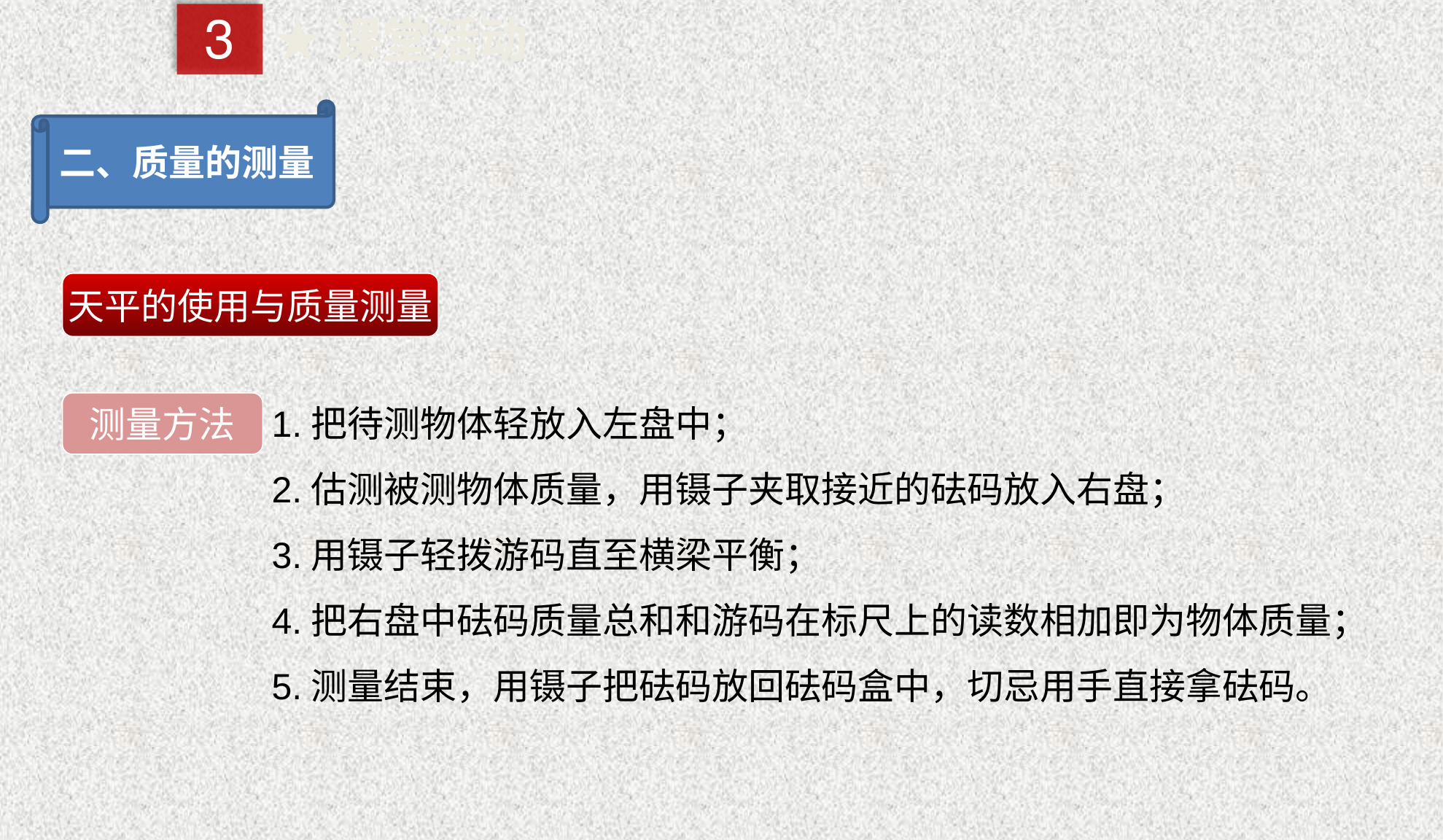

3
★课堂活动
二、质量的测量
天平的使用与质量测量
1.把待测物体轻放入左盘中；
2.估测被测物体质量，用镊子夹取接近的砝码放入右盘；
3.用镊子轻拨游码直至横梁平衡；
4.把右盘中砝码质量总和和游码在标尺上的读数相加即为物体质量；
5.测量结束，用镊子把砝码放回砝码盒中，切忌用手直接拿砝码。
测量方法